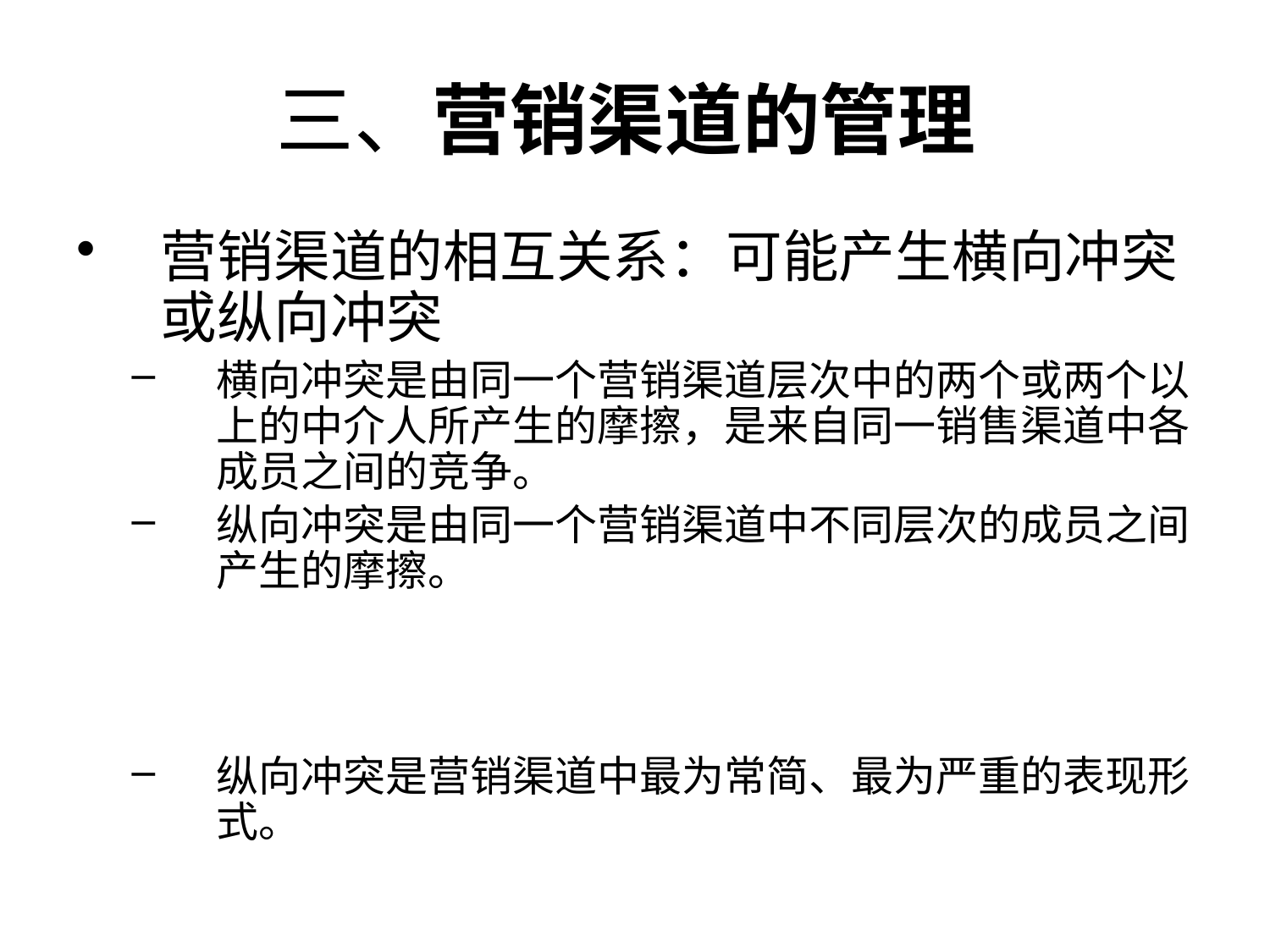

# 三、营销渠道的管理
营销渠道的相互关系：可能产生横向冲突或纵向冲突
横向冲突是由同一个营销渠道层次中的两个或两个以上的中介人所产生的摩擦，是来自同一销售渠道中各成员之间的竞争。
纵向冲突是由同一个营销渠道中不同层次的成员之间产生的摩擦。

纵向冲突是营销渠道中最为常简、最为严重的表现形式。